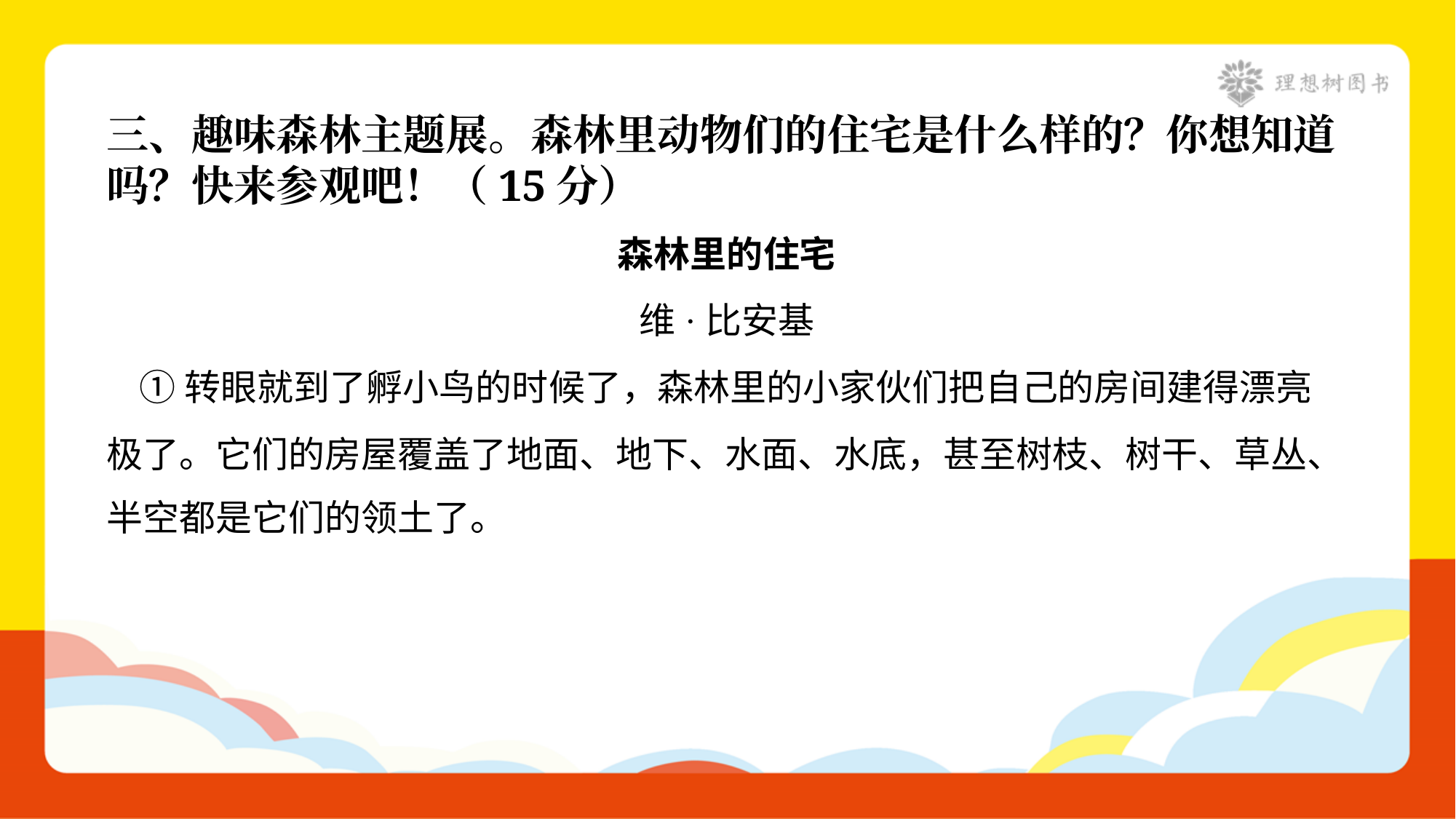

三、趣味森林主题展。森林里动物们的住宅是什么样的？你想知道
吗？快来参观吧！（15分）
森林里的住宅
维·比安基
    ①转眼就到了孵小鸟的时候了，森林里的小家伙们把自己的房间建得漂亮
极了。它们的房屋覆盖了地面、地下、水面、水底，甚至树枝、树干、草丛、
半空都是它们的领土了。